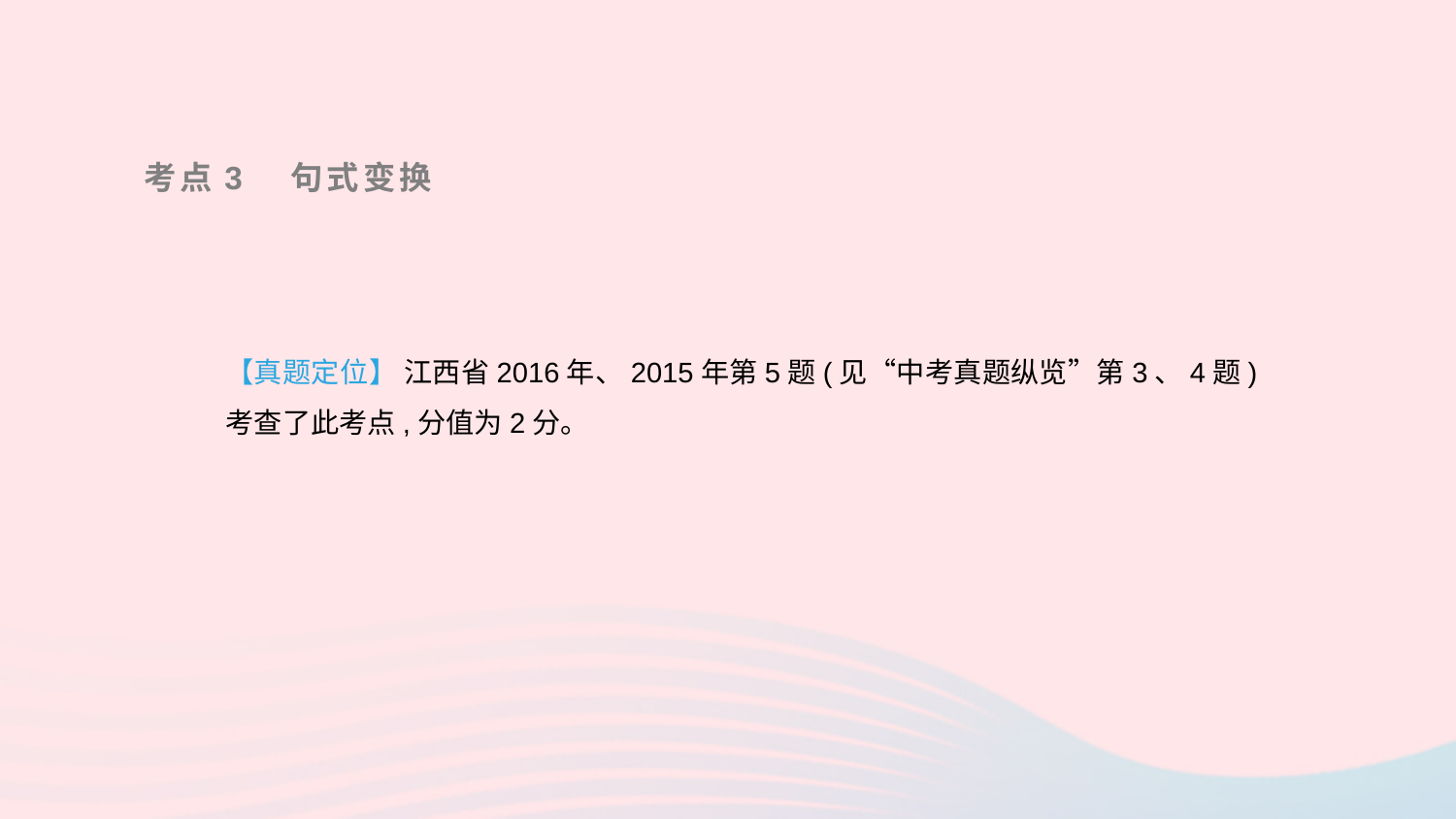

考点3　句式变换
【真题定位】 江西省2016年、2015年第5题(见“中考真题纵览”第3、4题)考查了此考点,分值为2分。